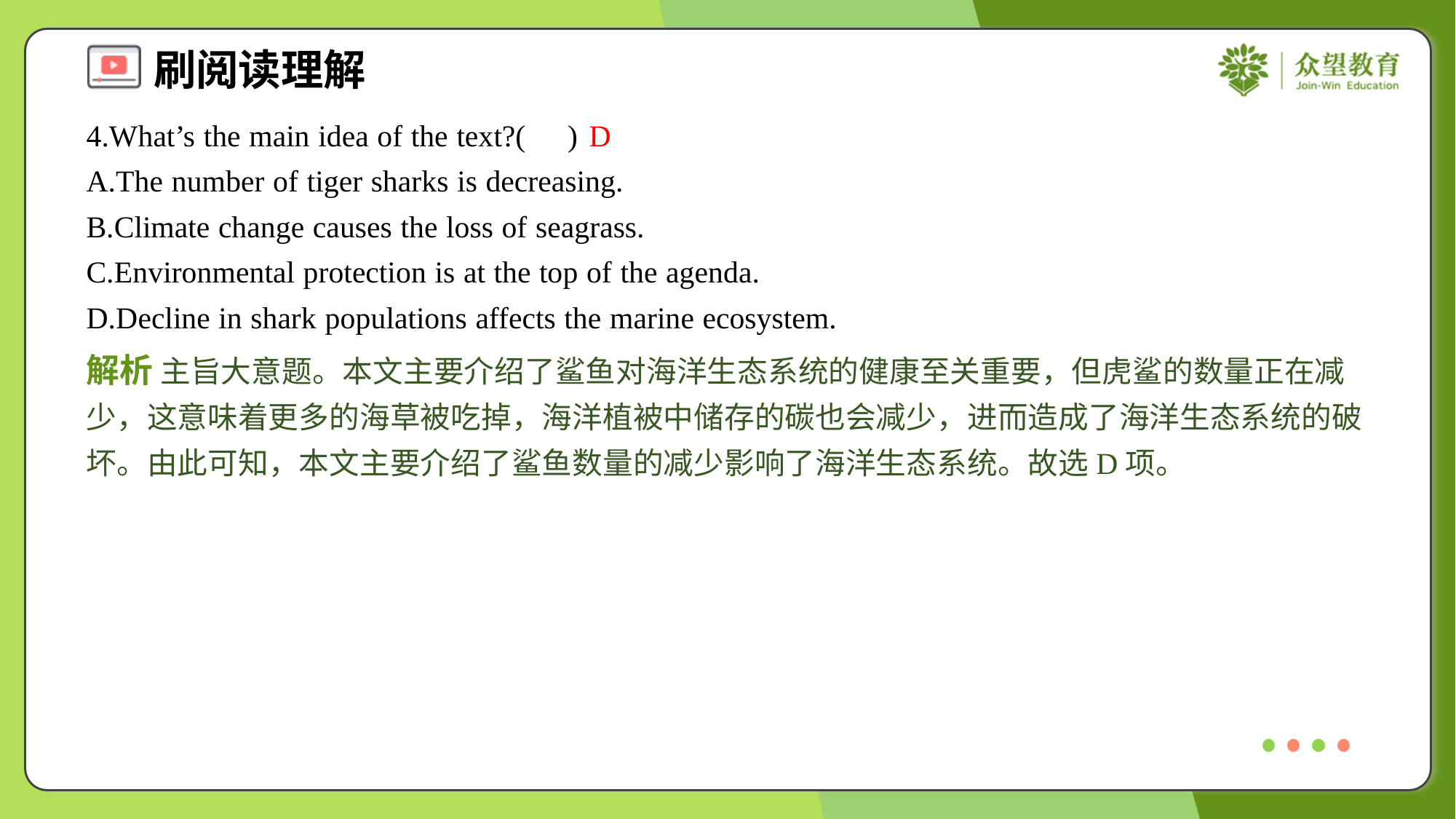

4.What’s the main idea of the text?(     )
D
A.The number of tiger sharks is decreasing.
B.Climate change causes the loss of seagrass.
C.Environmental protection is at the top of the agenda.
D.Decline in shark populations affects the marine ecosystem.
解析 主旨大意题。本文主要介绍了鲨鱼对海洋生态系统的健康至关重要，但虎鲨的数量正在减少，这意味着更多的海草被吃掉，海洋植被中储存的碳也会减少，进而造成了海洋生态系统的破坏。由此可知，本文主要介绍了鲨鱼数量的减少影响了海洋生态系统。故选D项。